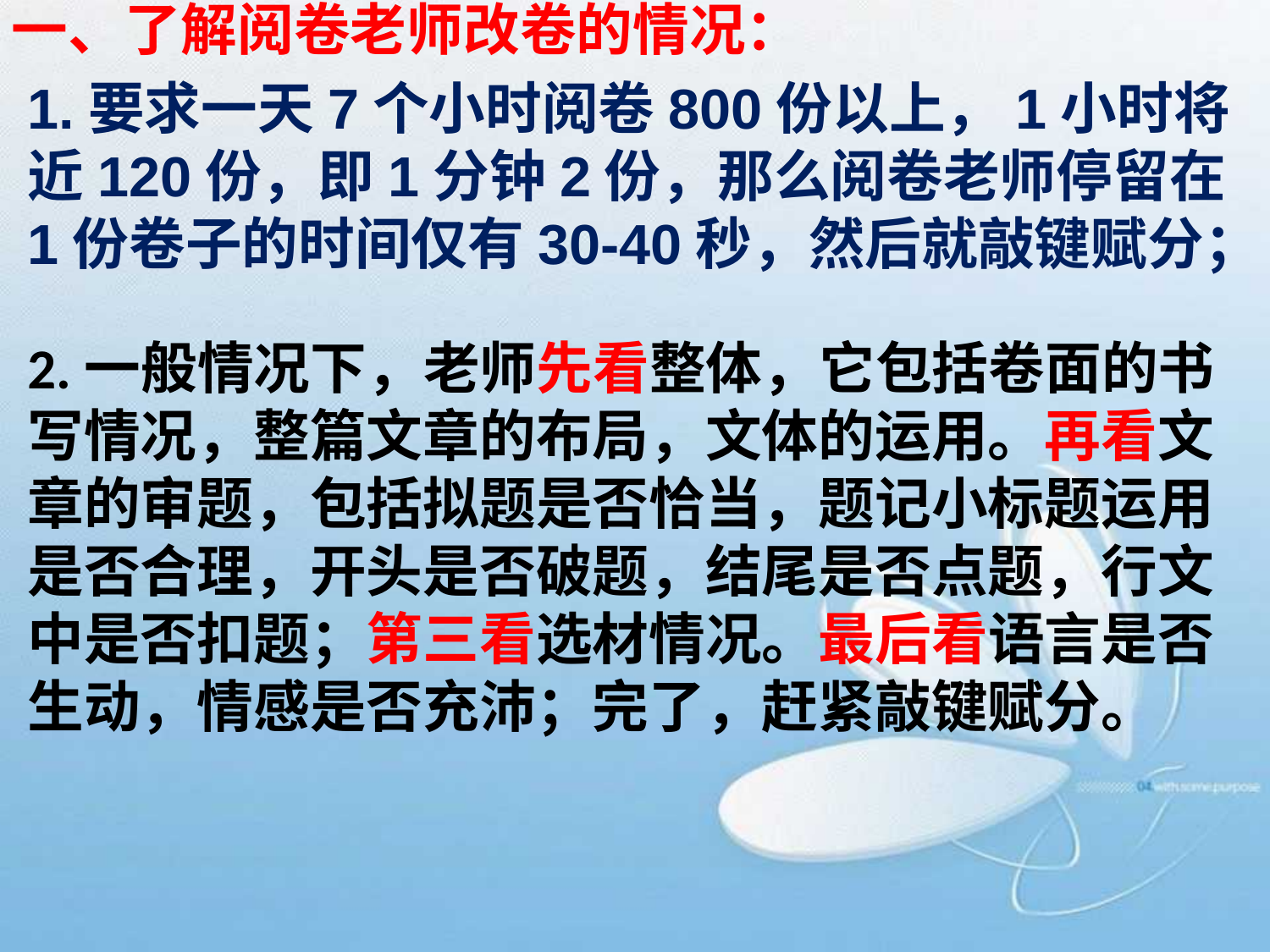

# 一、了解阅卷老师改卷的情况：
1.要求一天7个小时阅卷800份以上，1小时将近120份，即1分钟2份，那么阅卷老师停留在1份卷子的时间仅有30-40秒，然后就敲键赋分；
2.一般情况下，老师先看整体，它包括卷面的书写情况，整篇文章的布局，文体的运用。再看文章的审题，包括拟题是否恰当，题记小标题运用是否合理，开头是否破题，结尾是否点题，行文中是否扣题；第三看选材情况。最后看语言是否生动，情感是否充沛；完了，赶紧敲键赋分。